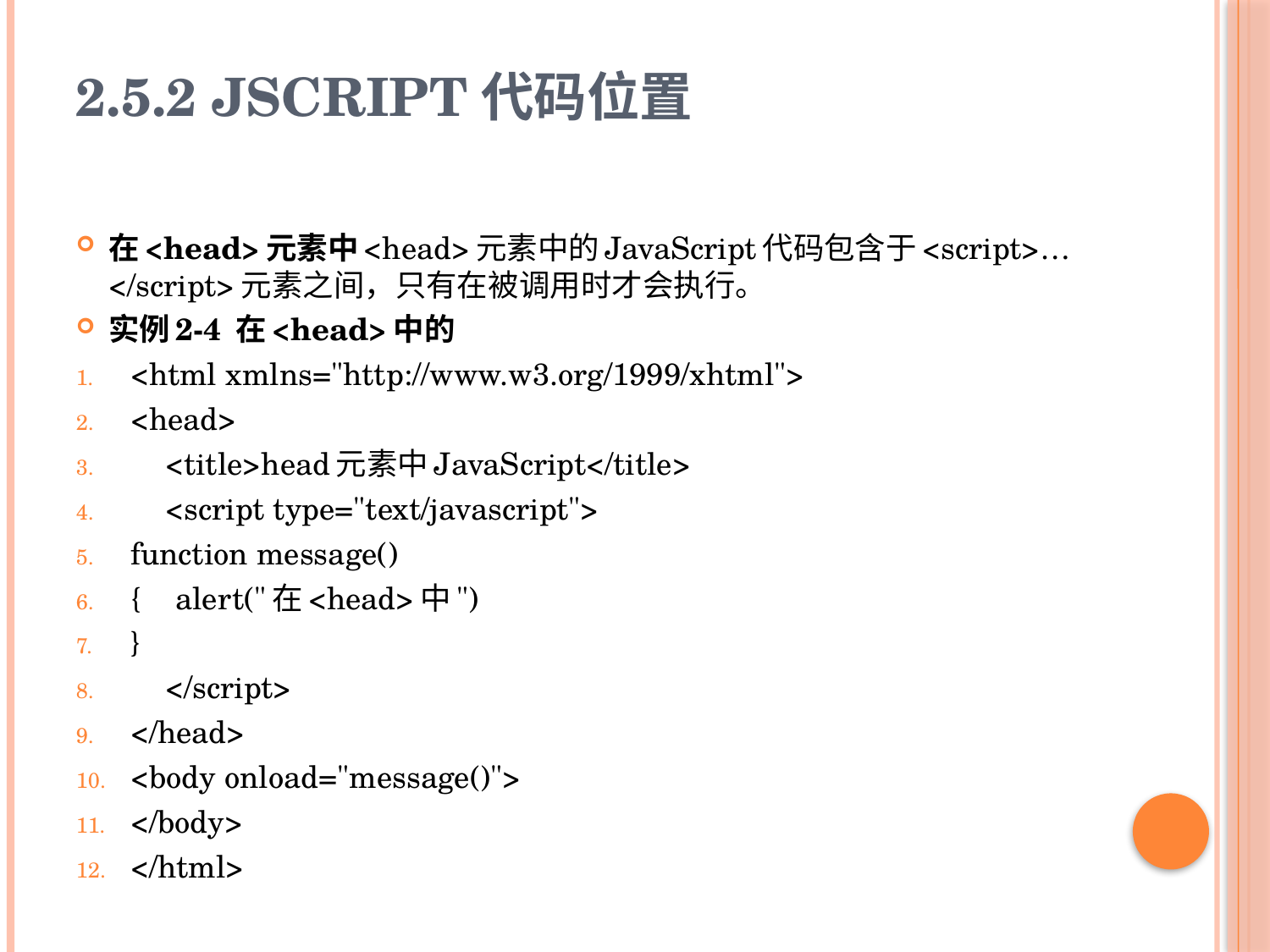

# 2.5.2 Jscript代码位置
在<head>元素中<head>元素中的JavaScript代码包含于<script>…</script>元素之间，只有在被调用时才会执行。
实例2-4 在<head>中的
<html xmlns="http://www.w3.org/1999/xhtml">
<head>
    <title>head元素中JavaScript</title>
    <script type="text/javascript">
function message()
{    alert("在<head>中")
}
    </script>
</head>
<body onload="message()">
</body>
</html>